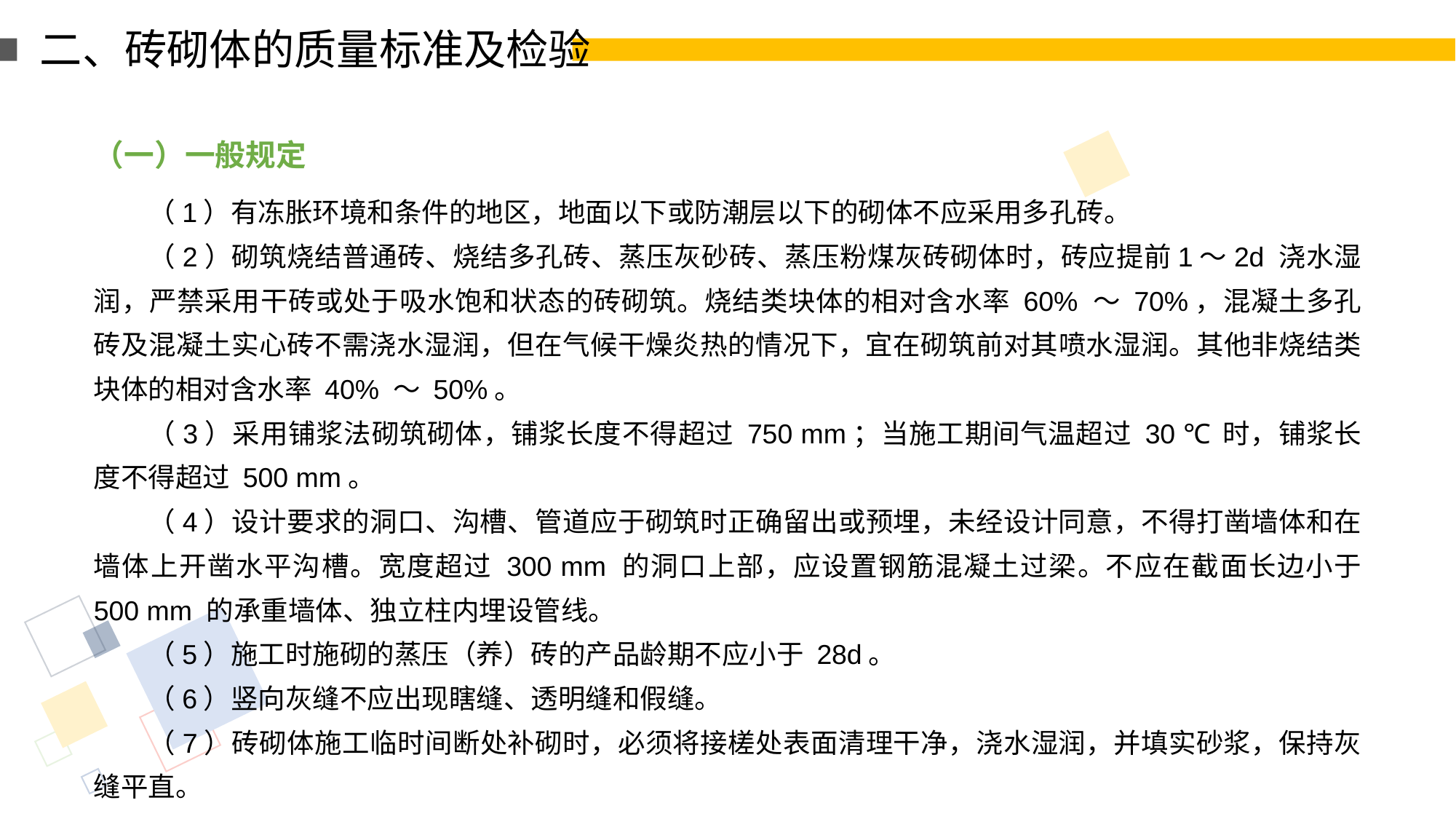

二、砖砌体的质量标准及检验
（一）一般规定

（1）有冻胀环境和条件的地区，地面以下或防潮层以下的砌体不应采用多孔砖。
（2）砌筑烧结普通砖、烧结多孔砖、蒸压灰砂砖、蒸压粉煤灰砖砌体时，砖应提前1～2d 浇水湿润，严禁采用干砖或处于吸水饱和状态的砖砌筑。烧结类块体的相对含水率 60% ～ 70%，混凝土多孔砖及混凝土实心砖不需浇水湿润，但在气候干燥炎热的情况下，宜在砌筑前对其喷水湿润。其他非烧结类块体的相对含水率 40% ～ 50%。
（3）采用铺浆法砌筑砌体，铺浆长度不得超过 750 mm；当施工期间气温超过 30 ℃时，铺浆长度不得超过 500 mm。
（4）设计要求的洞口、沟槽、管道应于砌筑时正确留出或预埋，未经设计同意，不得打凿墙体和在墙体上开凿水平沟槽。宽度超过 300 mm 的洞口上部，应设置钢筋混凝土过梁。不应在截面长边小于 500 mm 的承重墙体、独立柱内埋设管线。
（5）施工时施砌的蒸压（养）砖的产品龄期不应小于 28d。
（6）竖向灰缝不应出现瞎缝、透明缝和假缝。
（7）砖砌体施工临时间断处补砌时，必须将接槎处表面清理干净，浇水湿润，并填实砂浆，保持灰缝平直。